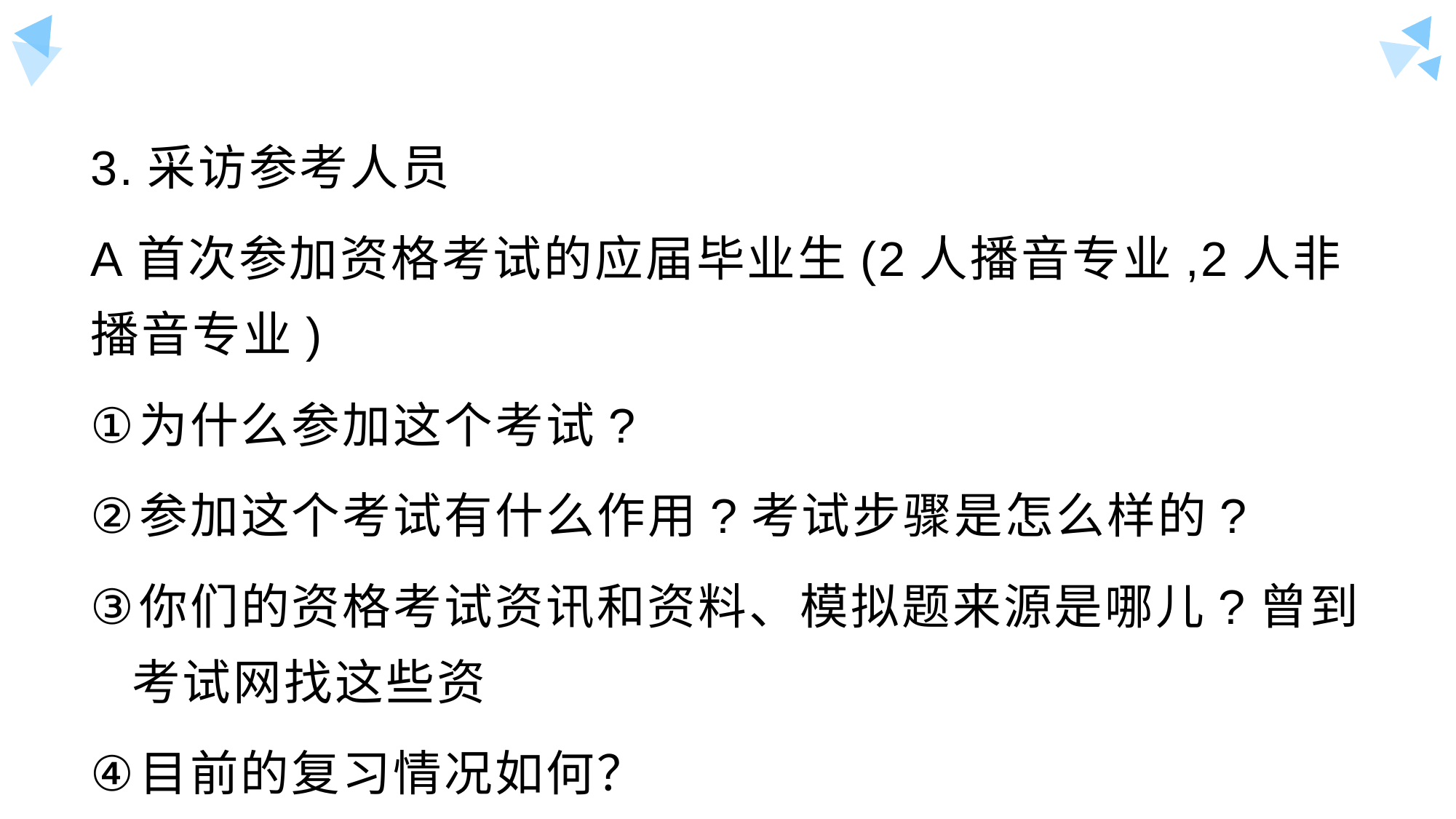

#
3.采访参考人员
A首次参加资格考试的应届毕业生(2人播音专业,2人非播音专业)
为什么参加这个考试?
参加这个考试有什么作用?考试步骤是怎么样的?
你们的资格考试资讯和资料、模拟题来源是哪儿?曾到考试网找这些资
目前的复习情况如何？